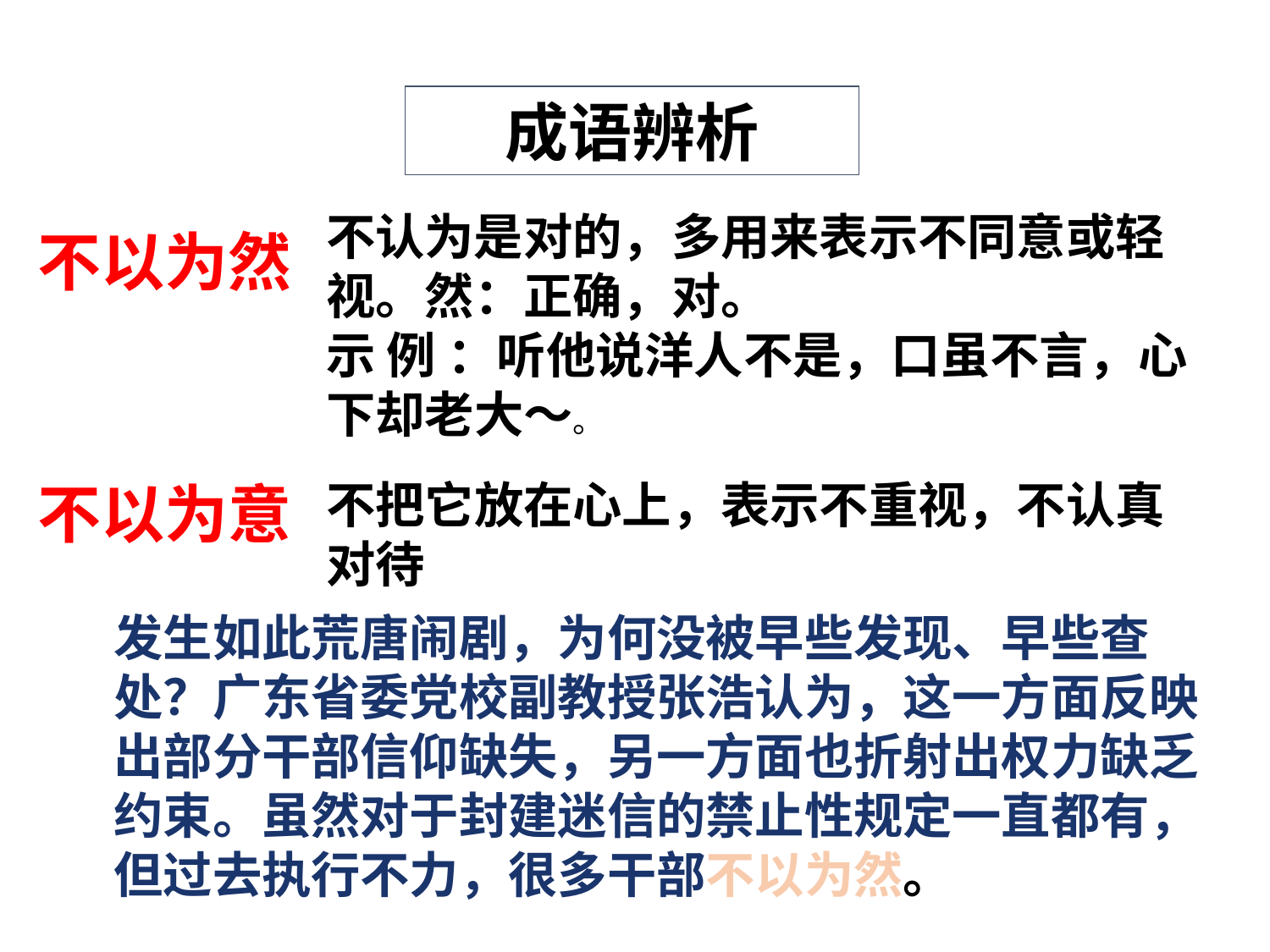

成语辨析
不认为是对的，多用来表示不同意或轻视。然：正确，对。
示 例 ：听他说洋人不是，口虽不言，心下却老大～。
不以为然
不以为意
不把它放在心上，表示不重视，不认真对待
发生如此荒唐闹剧，为何没被早些发现、早些查处？广东省委党校副教授张浩认为，这一方面反映出部分干部信仰缺失，另一方面也折射出权力缺乏约束。虽然对于封建迷信的禁止性规定一直都有，但过去执行不力，很多干部不以为然。